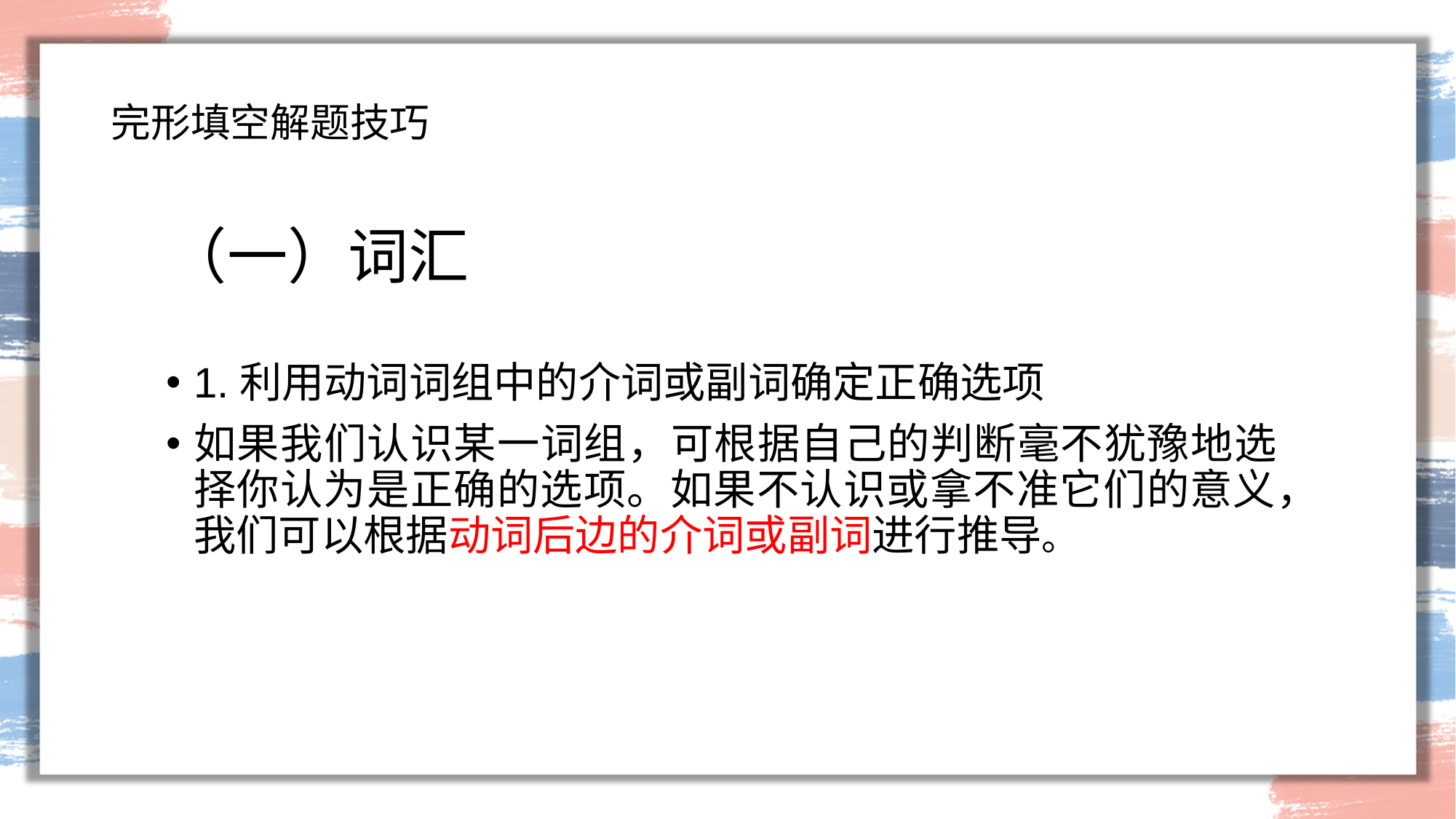

# 完形填空解题技巧

（一）词汇

1.利用动词词组中的介词或副词确定正确选项
如果我们认识某一词组，可根据自己的判断毫不犹豫地选择你认为是正确的选项。如果不认识或拿不准它们的意义，我们可以根据动词后边的介词或副词进行推导。
48